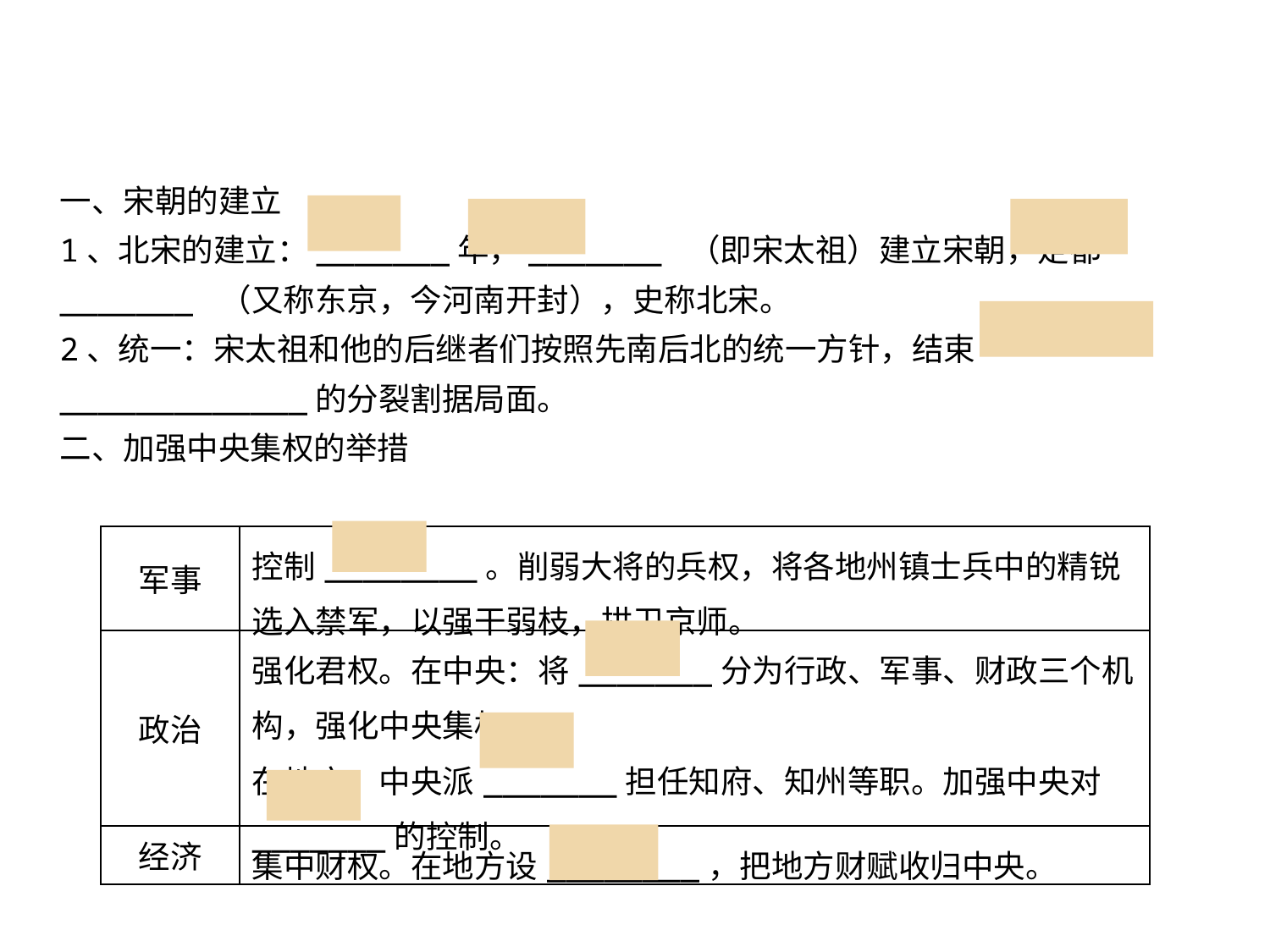

一、宋朝的建立
1、北宋的建立：_______年，_______ （即宋太祖）建立宋朝，定都_______ （又称东京，今河南开封），史称北宋。
2、统一：宋太祖和他的后继者们按照先南后北的统一方针，结束_____________的分裂割据局面。
二、加强中央集权的举措

赵匡胤
汴京
960
五代十国

军权

| 军事 | 控制\_\_\_\_\_\_\_\_。削弱大将的兵权，将各地州镇士兵中的精锐选入禁军，以强干弱枝，拱卫京师。 |
| --- | --- |
| 政治 | 强化君权。在中央：将\_\_\_\_\_\_\_分为行政、军事、财政三个机构，强化中央集权。 在地方：中央派\_\_\_\_\_\_\_担任知府、知州等职。加强中央对\_\_\_\_\_\_\_的控制。 |
| 经济 | 集中财权。在地方设\_\_\_\_\_\_\_\_，把地方财赋收归中央。 |
相权

文官
地方

转运使